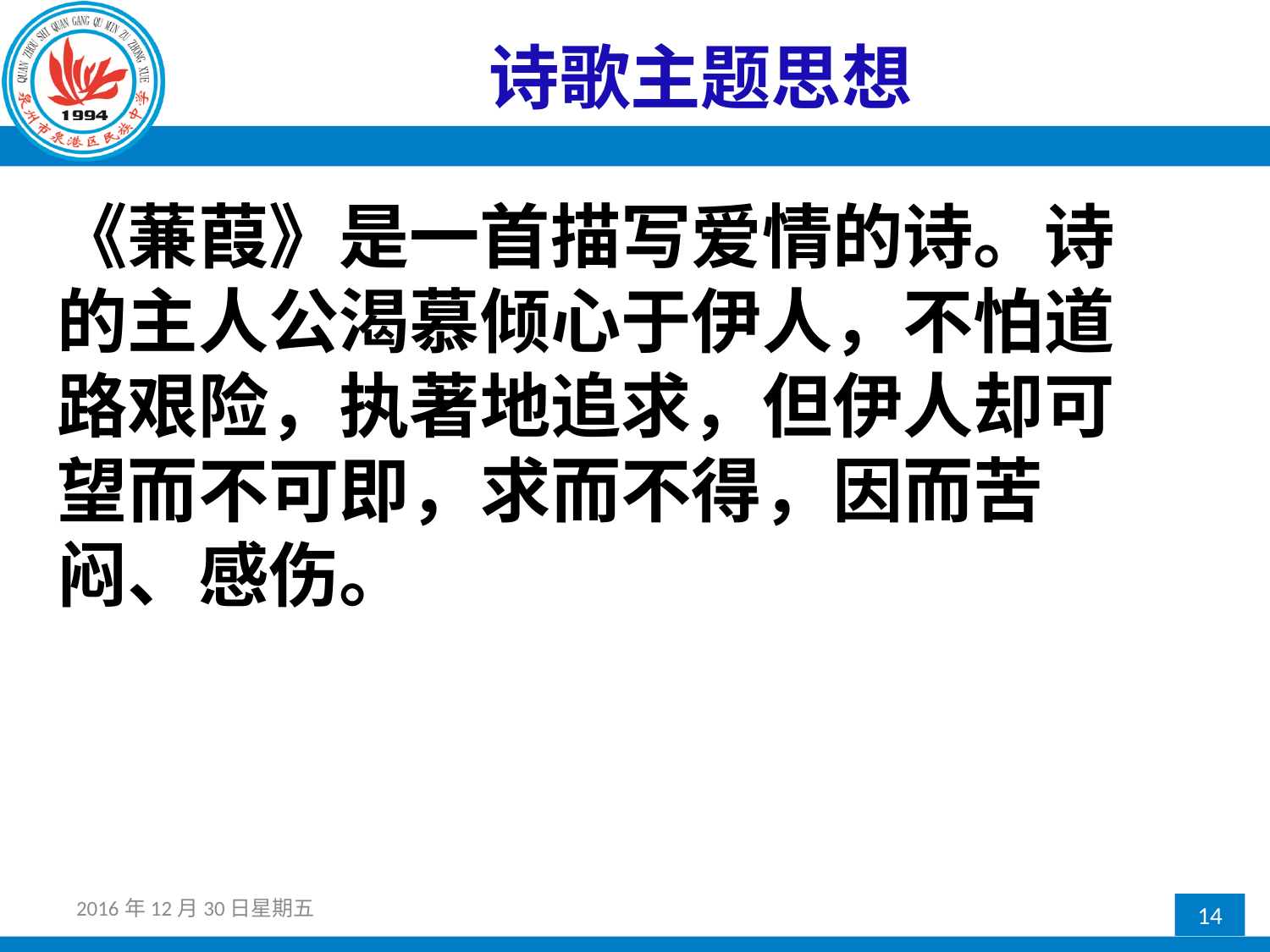

# 诗歌主题思想
《蒹葭》是一首描写爱情的诗。诗的主人公渴慕倾心于伊人，不怕道路艰险，执著地追求，但伊人却可望而不可即，求而不得，因而苦闷、感伤。

2016年12月30日星期五